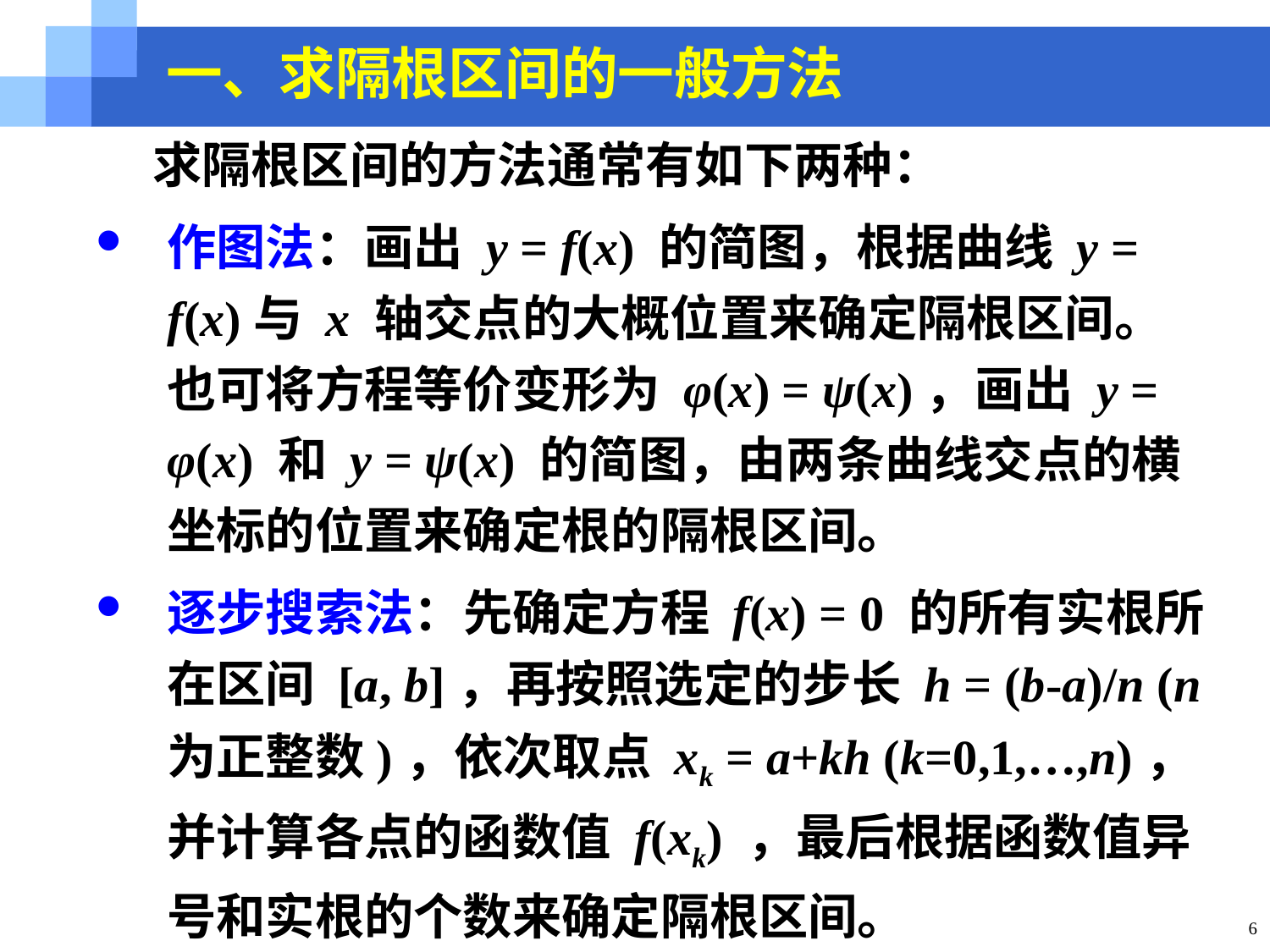

一、求隔根区间的一般方法
    求隔根区间的方法通常有如下两种：
作图法：画出 y = f(x) 的简图，根据曲线 y = f(x)与 x 轴交点的大概位置来确定隔根区间。也可将方程等价变形为 φ(x) = ψ(x)，画出 y = φ(x) 和 y = ψ(x) 的简图，由两条曲线交点的横坐标的位置来确定根的隔根区间。
逐步搜索法：先确定方程 f(x) = 0 的所有实根所在区间 [a, b]，再按照选定的步长 h = (b-a)/n (n为正整数)，依次取点 xk = a+kh (k=0,1,…,n)，并计算各点的函数值 f(xk) ，最后根据函数值异号和实根的个数来确定隔根区间。
6